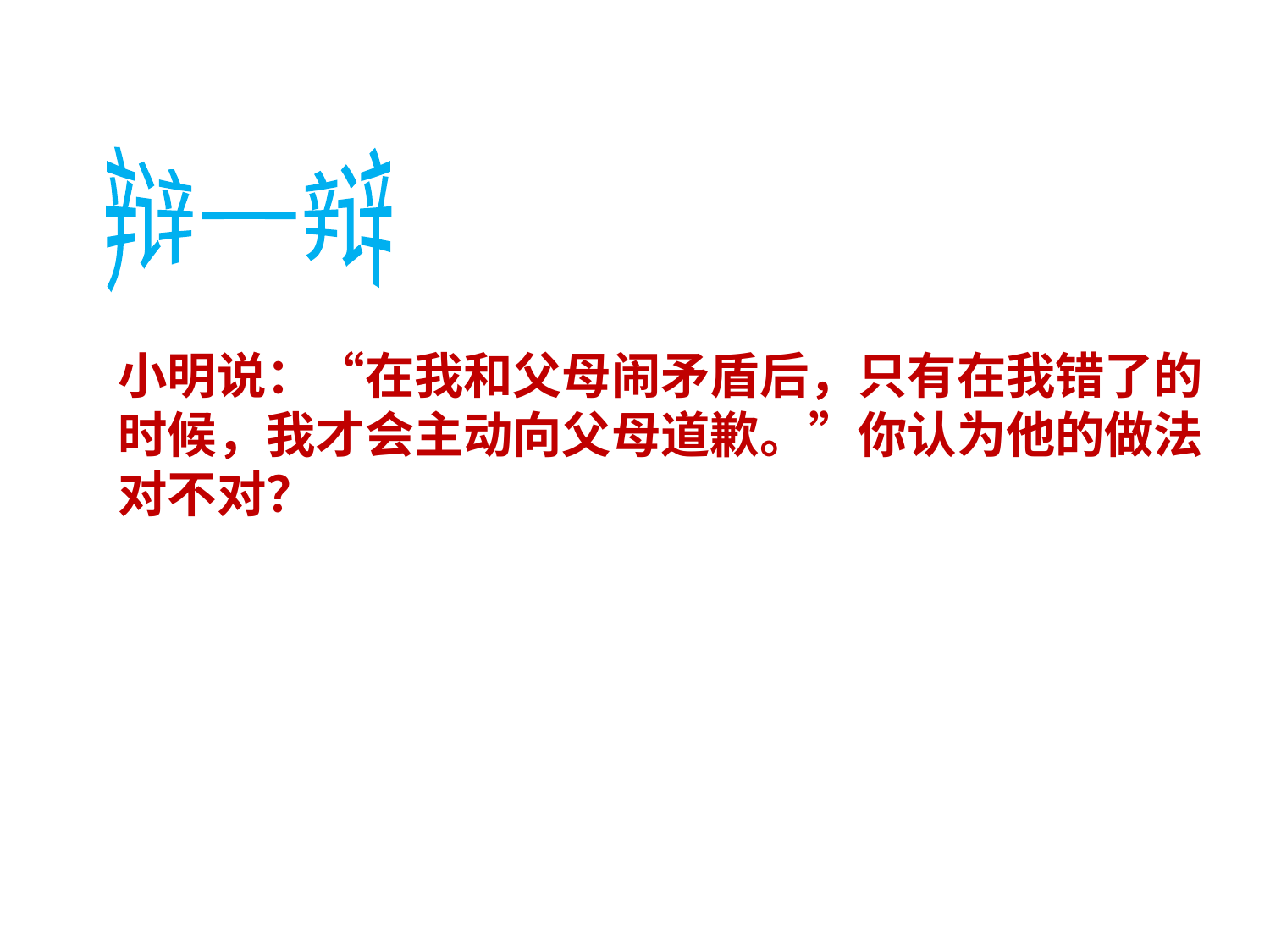

辩一辩
小明说：“在我和父母闹矛盾后，只有在我错了的时候，我才会主动向父母道歉。”你认为他的做法对不对？